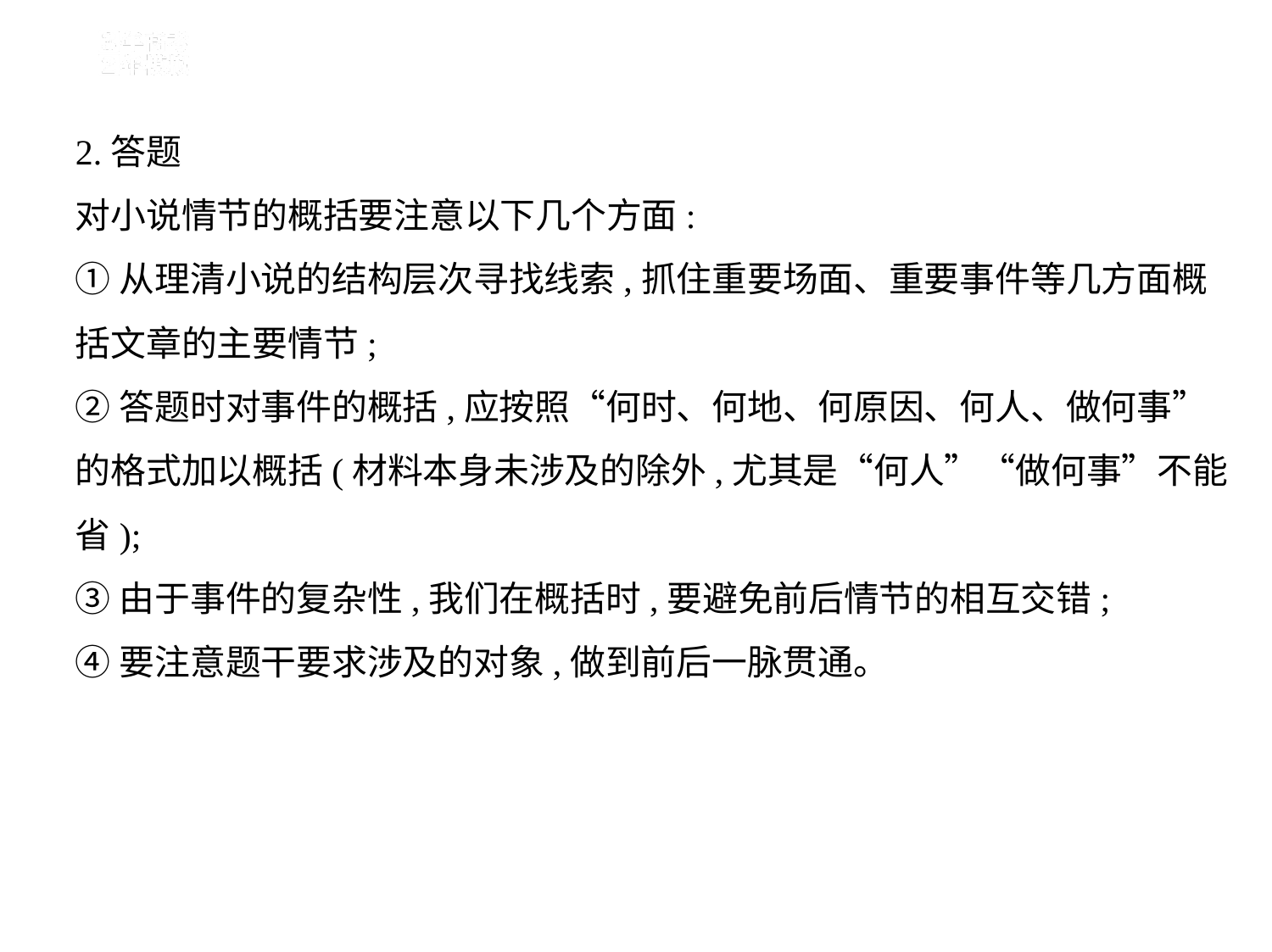

2.答题
对小说情节的概括要注意以下几个方面:
①从理清小说的结构层次寻找线索,抓住重要场面、重要事件等几方面概
括文章的主要情节;
②答题时对事件的概括,应按照“何时、何地、何原因、何人、做何事”
的格式加以概括(材料本身未涉及的除外,尤其是“何人”“做何事”不能
省);
③由于事件的复杂性,我们在概括时,要避免前后情节的相互交错;
④要注意题干要求涉及的对象,做到前后一脉贯通。